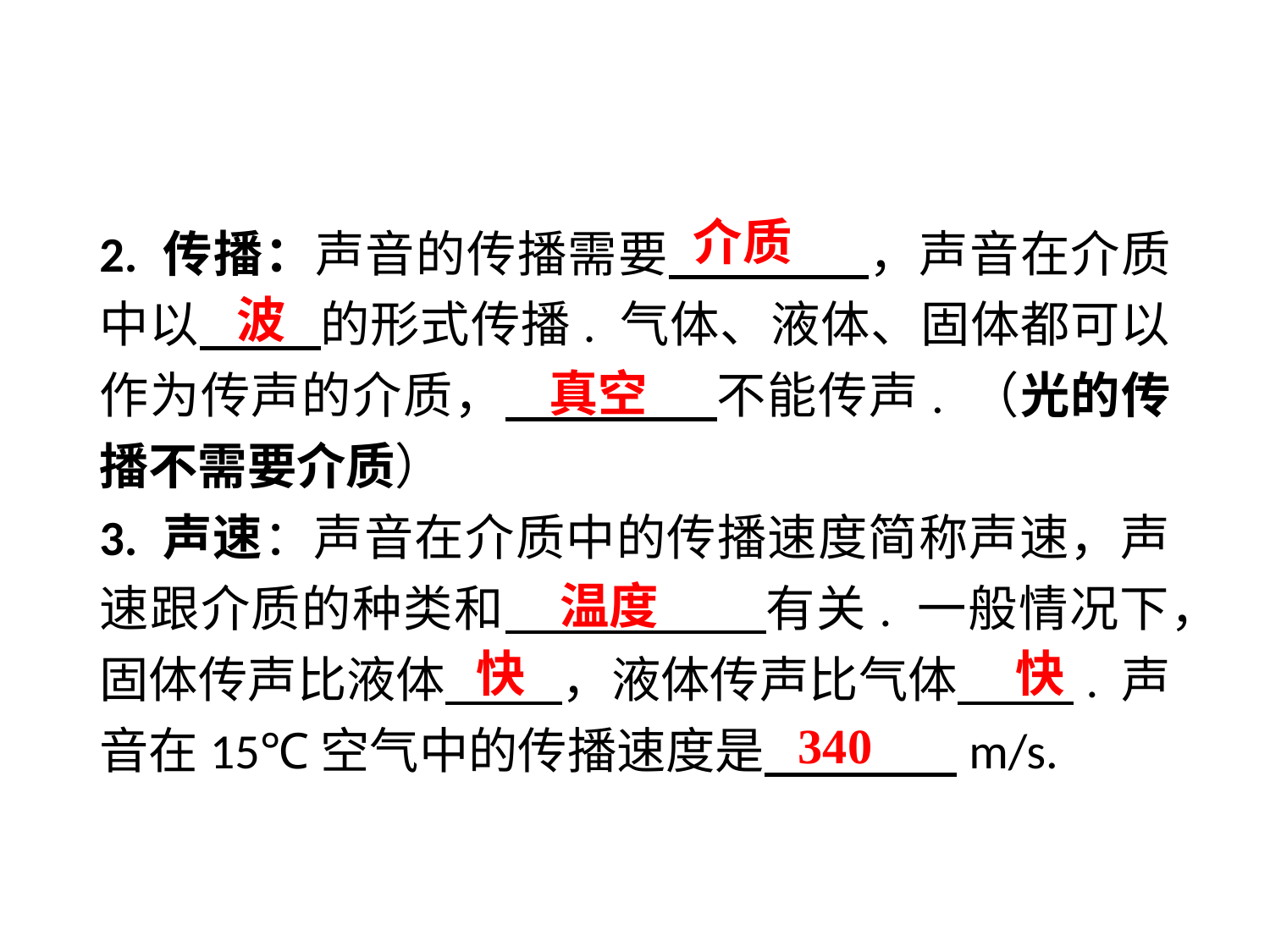

介质
2. 传播：声音的传播需要　　        ，声音在介质中以　      的形式传播. 气体、液体、固体都可以作为传声的介质，　             不能传声. （光的传播不需要介质）
3. 声速：声音在介质中的传播速度简称声速，声速跟介质的种类和　                 有关. 一般情况下，固体传声比液体　      ，液体传声比气体　      . 声音在15℃空气中的传播速度是　             m/s.

波
真空
温度
快
快
340